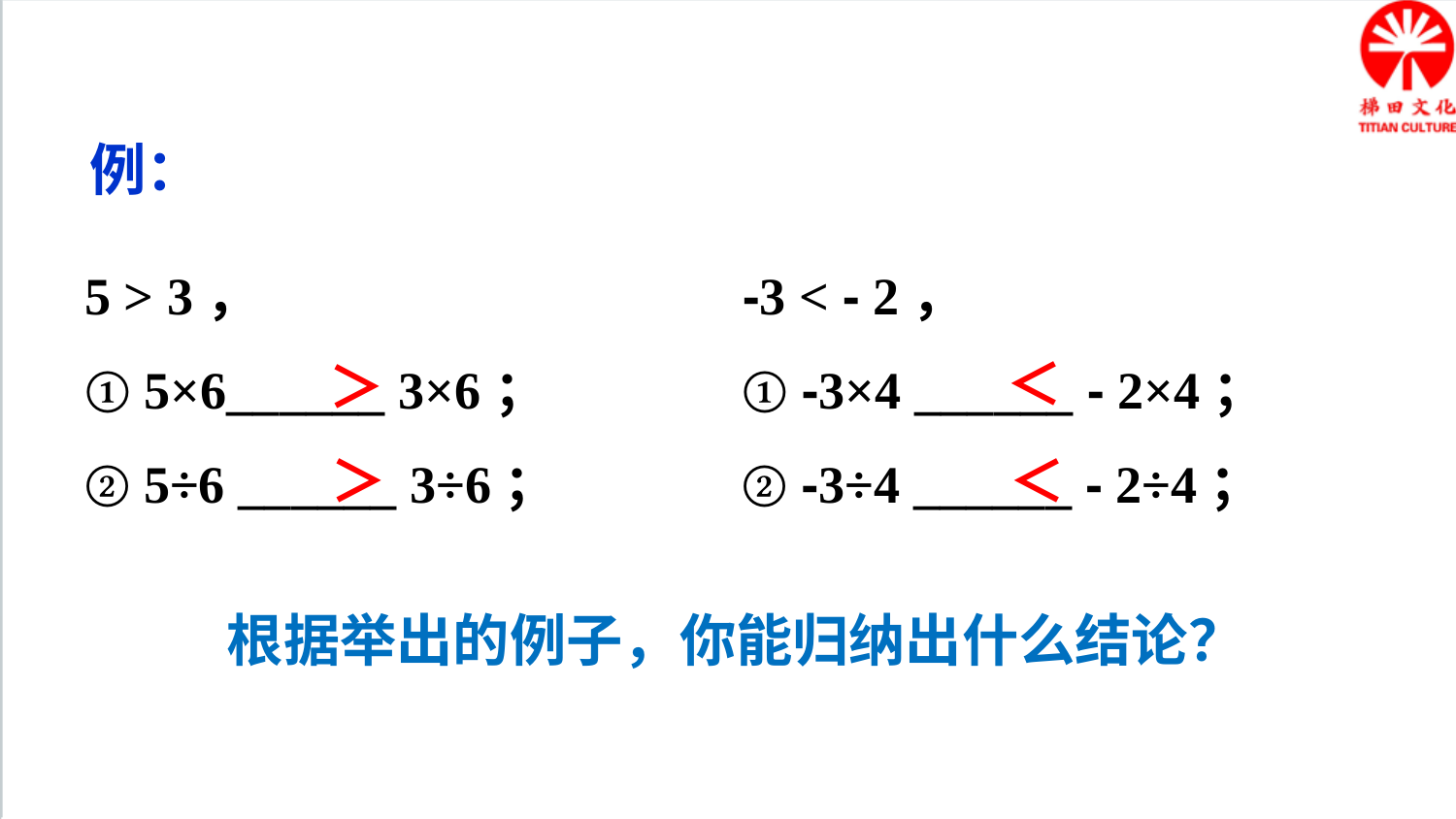

例：
5 > 3，
① 5×6______ 3×6；
② 5÷6 ______ 3÷6；
-3 < - 2，
① -3×4 ______ - 2×4；
② -3÷4 ______ - 2÷4；
＜
＞
＞
＜
根据举出的例子，你能归纳出什么结论？